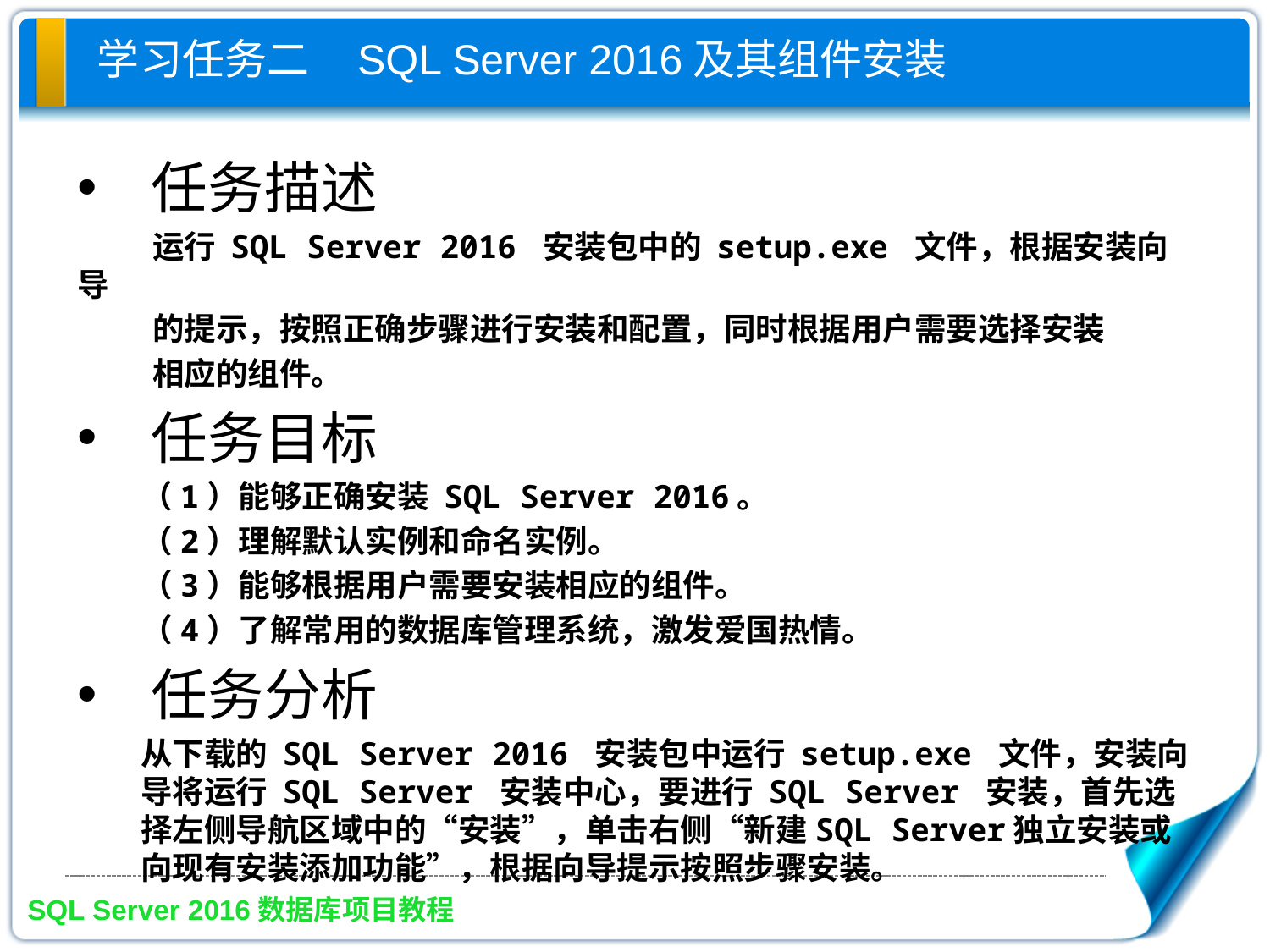

# 学习任务二    SQL Server 2016及其组件安装
任务描述
运行 SQL Server 2016 安装包中的 setup.exe 文件，根据安装向导
的提示，按照正确步骤进行安装和配置，同时根据用户需要选择安装
相应的组件。
任务目标
（1）能够正确安装 SQL Server 2016。
（2）理解默认实例和命名实例。
（3）能够根据用户需要安装相应的组件。
（4）了解常用的数据库管理系统，激发爱国热情。
任务分析
从下载的 SQL Server 2016 安装包中运行 setup.exe 文件，安装向导将运行 SQL Server 安装中心，要进行 SQL Server 安装，首先选择左侧导航区域中的“安装”，单击右侧“新建SQL Server独立安装或向现有安装添加功能”，根据向导提示按照步骤安装。